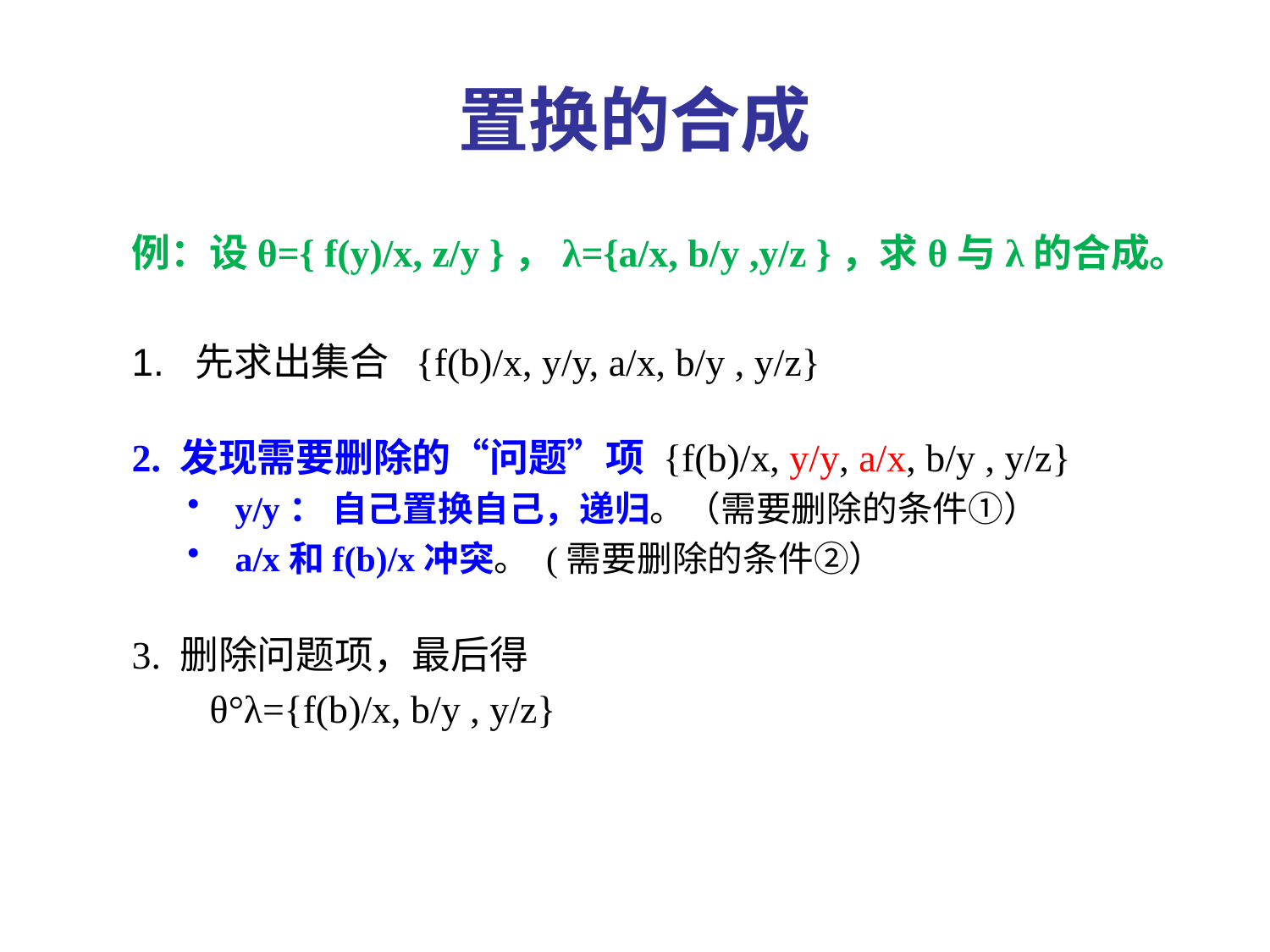

# 置换的合成
例：设θ={ f(y)/x, z/y }，λ={a/x, b/y ,y/z }，求θ与λ的合成。

先求出集合  {f(b)/x, y/y, a/x, b/y , y/z}

2. 发现需要删除的“问题”项 {f(b)/x, y/y, a/x, b/y , y/z}
y/y： 自己置换自己，递归。（需要删除的条件①）
a/x和f(b)/x冲突。 (需要删除的条件②）

3. 删除问题项，最后得
        θ°λ={f(b)/x, b/y , y/z}